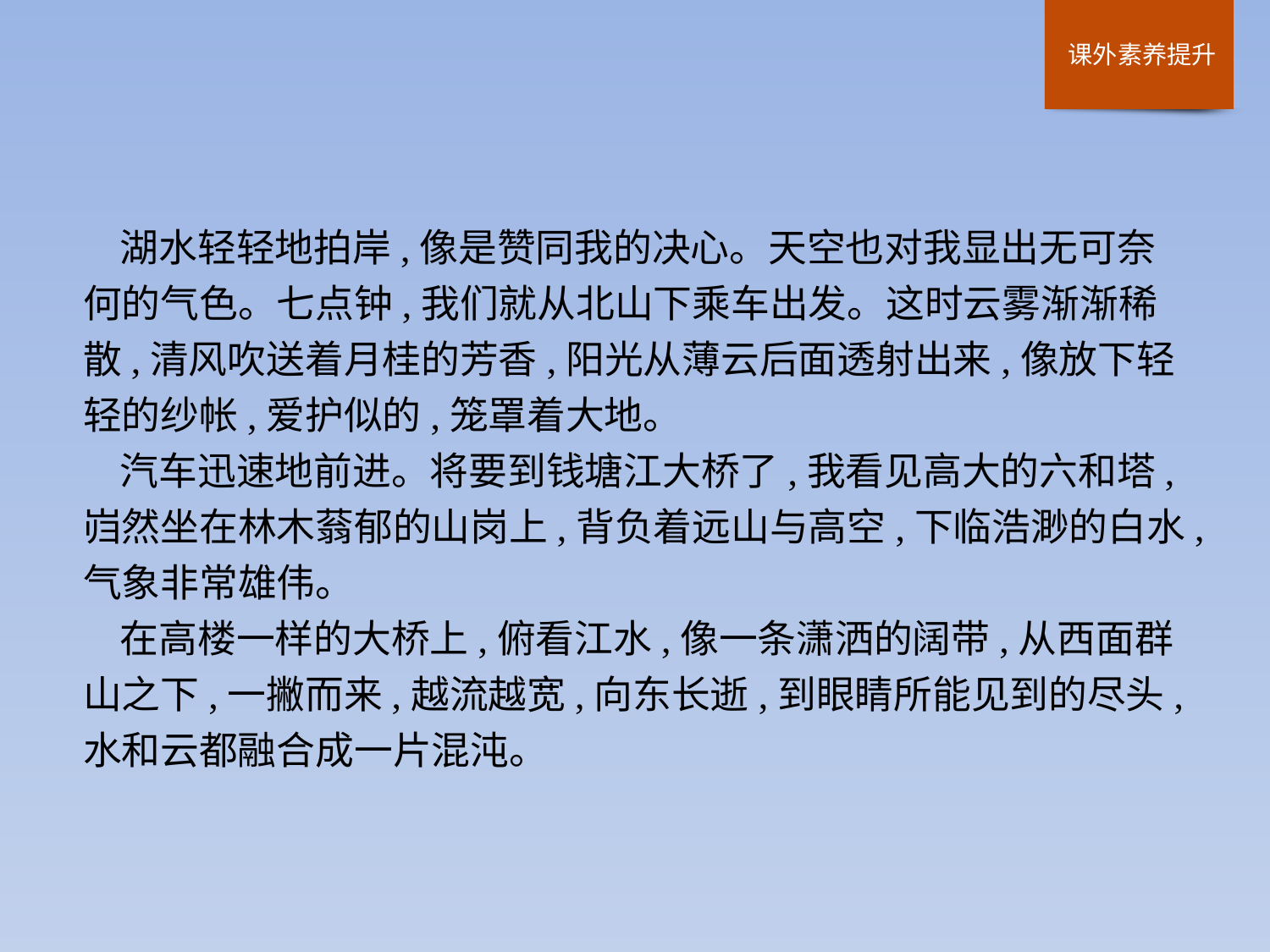

湖水轻轻地拍岸,像是赞同我的决心。天空也对我显出无可奈何的气色。七点钟,我们就从北山下乘车出发。这时云雾渐渐稀散,清风吹送着月桂的芳香,阳光从薄云后面透射出来,像放下轻轻的纱帐,爱护似的,笼罩着大地。
汽车迅速地前进。将要到钱塘江大桥了,我看见高大的六和塔,岿然坐在林木蓊郁的山岗上,背负着远山与高空,下临浩渺的白水,气象非常雄伟。
在高楼一样的大桥上,俯看江水,像一条潇洒的阔带,从西面群山之下,一撇而来,越流越宽,向东长逝,到眼睛所能见到的尽头,水和云都融合成一片混沌。